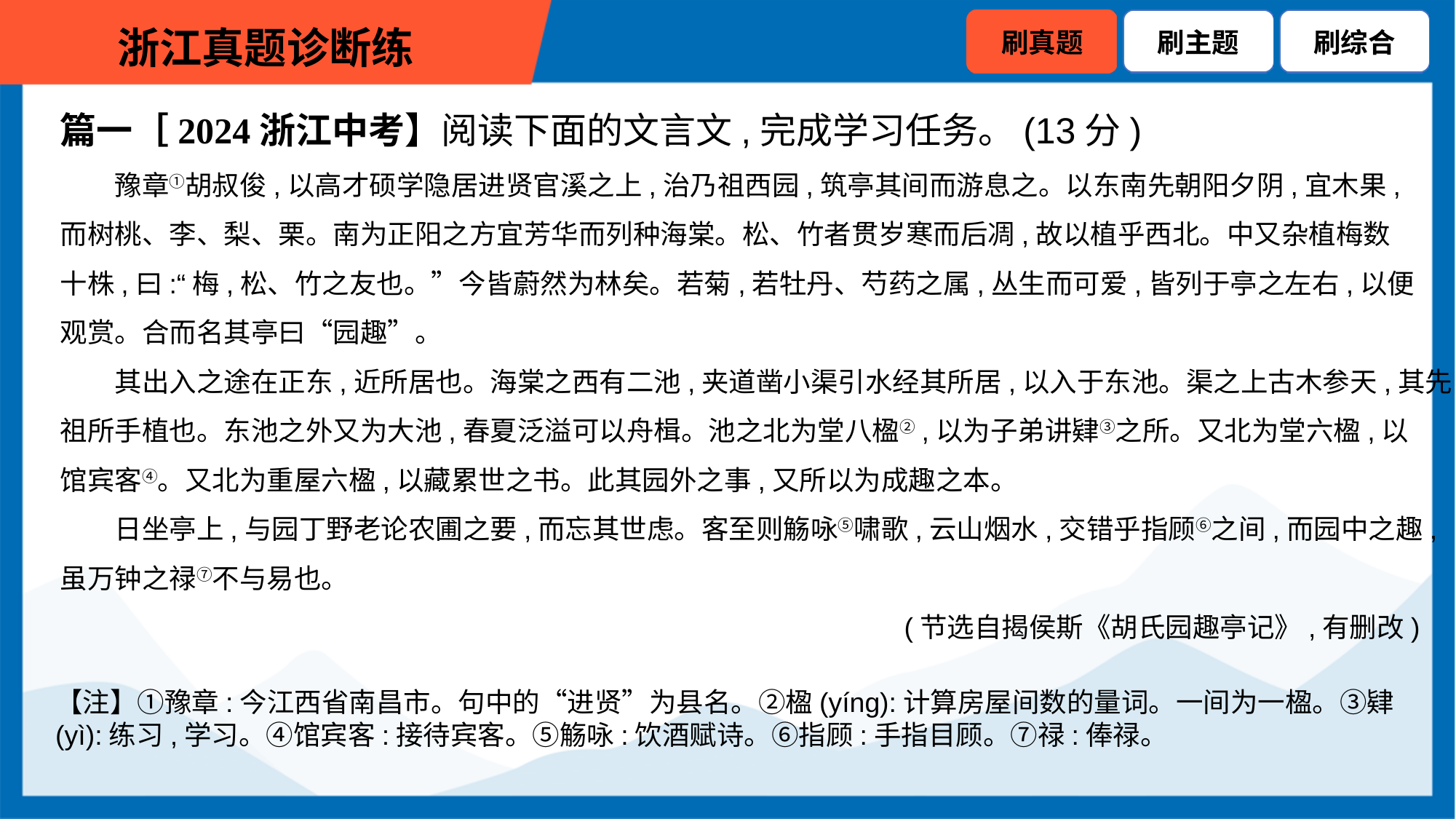

篇一［2024浙江中考】阅读下面的文言文,完成学习任务。(13分)
豫章①胡叔俊,以高才硕学隐居进贤官溪之上,治乃祖西园,筑亭其间而游息之。以东南先朝阳夕阴,宜木果,
而树桃、李、梨、栗。南为正阳之方宜芳华而列种海棠。松、竹者贯岁寒而后凋,故以植乎西北。中又杂植梅数
十株,曰:“梅,松、竹之友也。”今皆蔚然为林矣。若菊,若牡丹、芍药之属,丛生而可爱,皆列于亭之左右,以便
观赏。合而名其亭曰“园趣”。
其出入之途在正东,近所居也。海棠之西有二池,夹道凿小渠引水经其所居,以入于东池。渠之上古木参天,其先
祖所手植也。东池之外又为大池,春夏泛溢可以舟楫。池之北为堂八楹②,以为子弟讲肄③之所。又北为堂六楹,以
馆宾客④。又北为重屋六楹,以藏累世之书。此其园外之事,又所以为成趣之本。
日坐亭上,与园丁野老论农圃之要,而忘其世虑。客至则觞咏⑤啸歌,云山烟水,交错乎指顾⑥之间,而园中之趣,
虽万钟之禄⑦不与易也。
(节选自揭侯斯《胡氏园趣亭记》,有删改)
【注】①豫章:今江西省南昌市。句中的“进贤”为县名。②楹(yíng):计算房屋间数的量词。一间为一楹。③肄(yì):练习,学习。④馆宾客:接待宾客。⑤觞咏:饮酒赋诗。⑥指顾:手指目顾。⑦禄:俸禄。